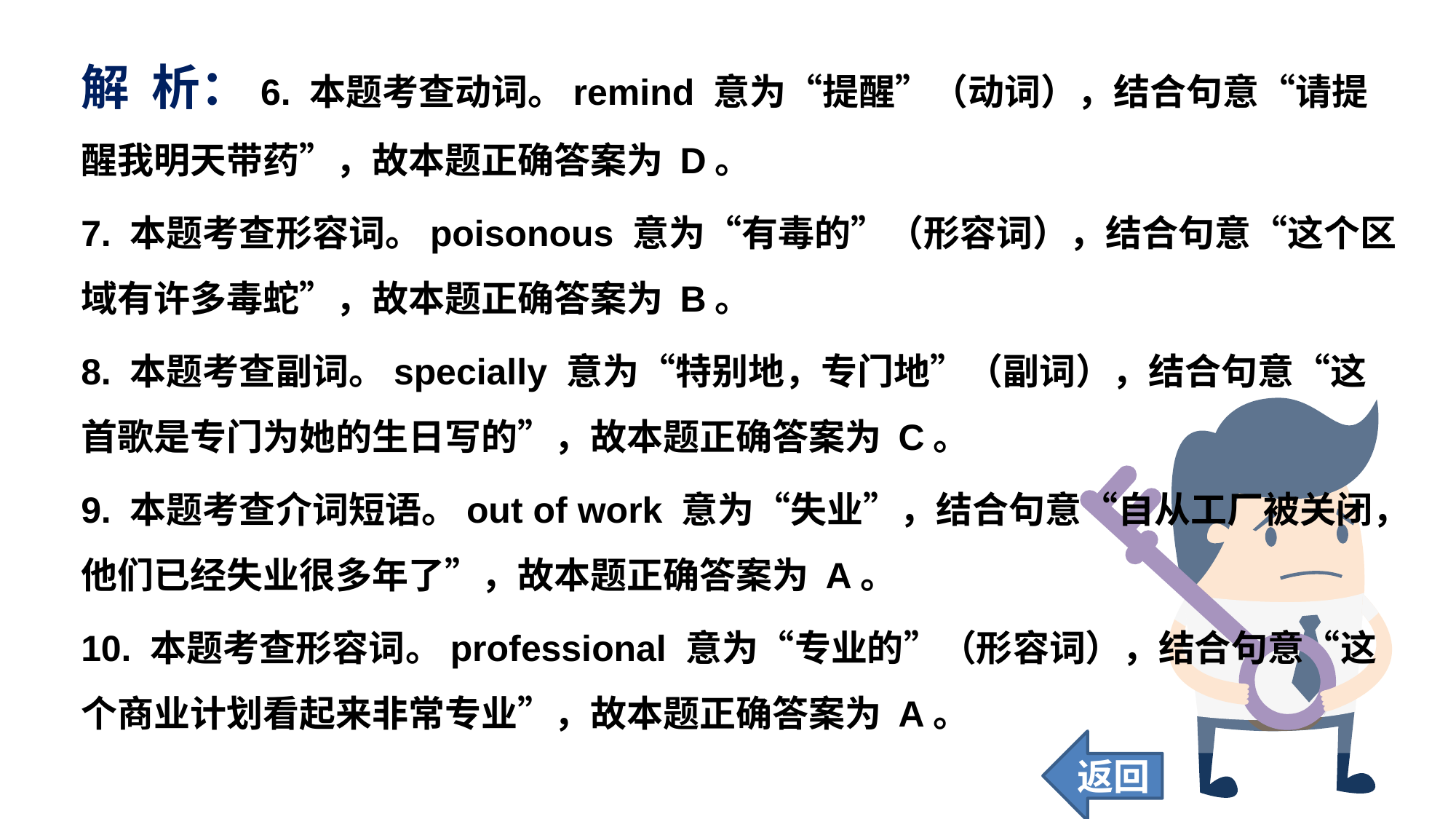

解  析：6. 本题考查动词。remind 意为“提醒”（动词），结合句意“请提醒我明天带药”，故本题正确答案为 D。
7. 本题考查形容词。poisonous 意为“有毒的”（形容词），结合句意“这个区域有许多毒蛇”，故本题正确答案为 B。
8. 本题考查副词。specially 意为“特别地，专门地”（副词），结合句意“这首歌是专门为她的生日写的”，故本题正确答案为 C。
9. 本题考查介词短语。out of work 意为“失业”，结合句意“自从工厂被关闭，他们已经失业很多年了”，故本题正确答案为 A。
10. 本题考查形容词。professional 意为“专业的”（形容词），结合句意“这个商业计划看起来非常专业”，故本题正确答案为 A。

返回
63